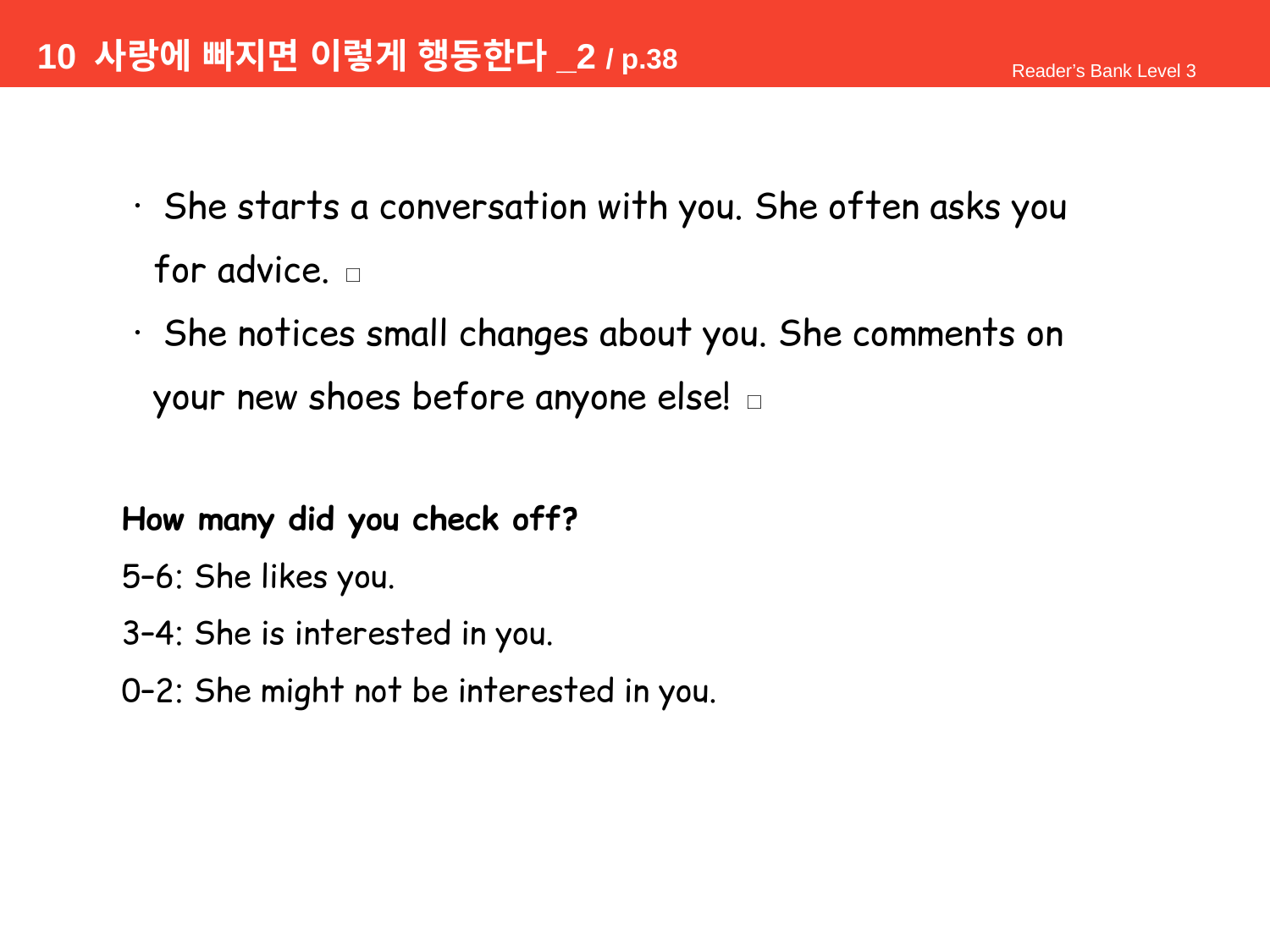

# 10 사랑에 빠지면 이렇게 행동한다_2 / p.38
Reader’s Bank Level 3

ㆍShe starts a conversation with you. She often asks you
   for advice. □
ㆍShe notices small changes about you. She comments on
   your new shoes before anyone else! □

How many did you check off?
5–6: She likes you.
3–4: She is interested in you.
0–2: She might not be interested in you.